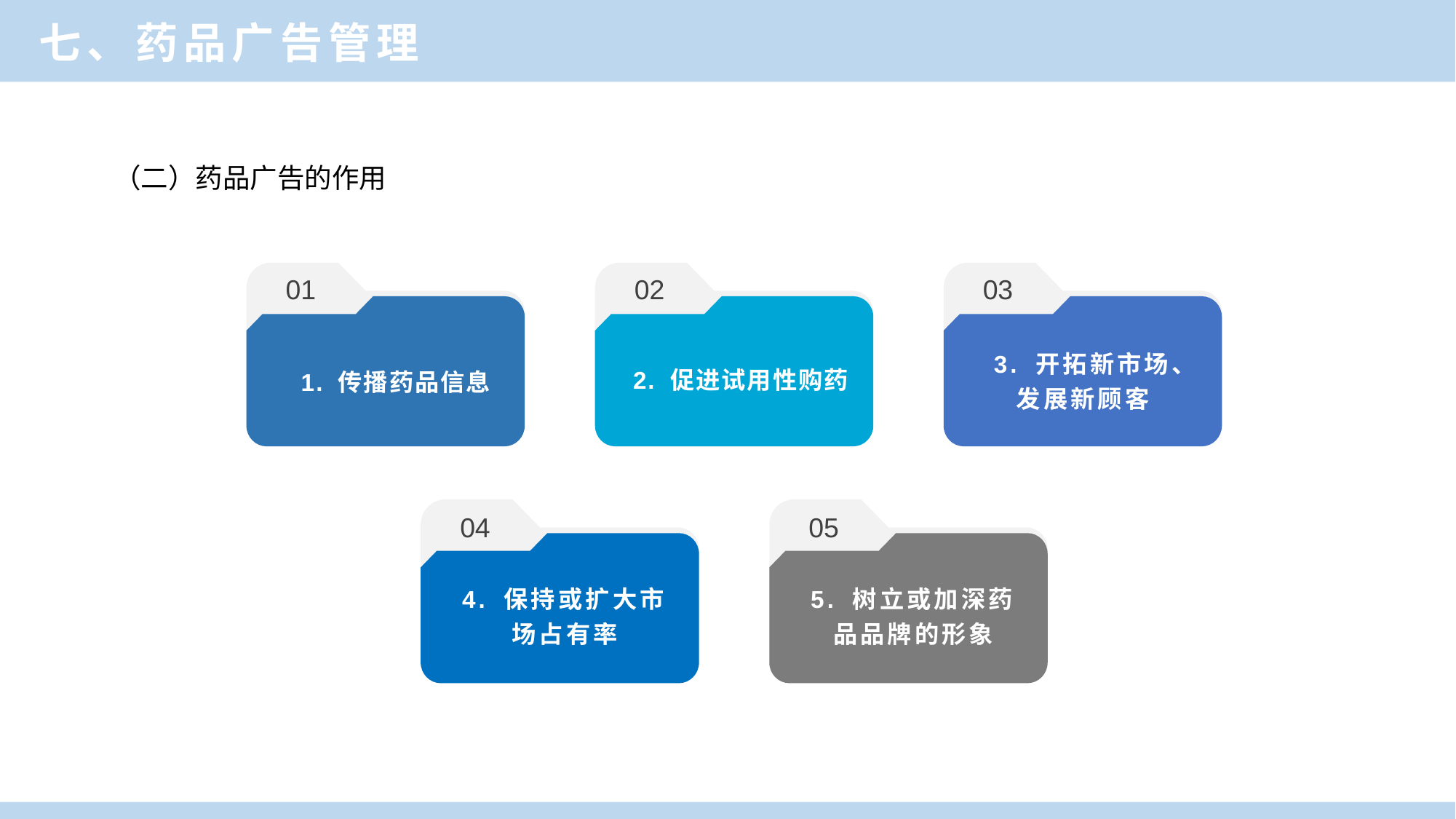

七、药品广告管理
（二）药品广告的作用

01
02
03

2. 促进试用性购药
3. 开拓新市场、发展新顾客
1. 传播药品信息

04
05

4. 保持或扩大市场占有率
5. 树立或加深药品品牌的形象